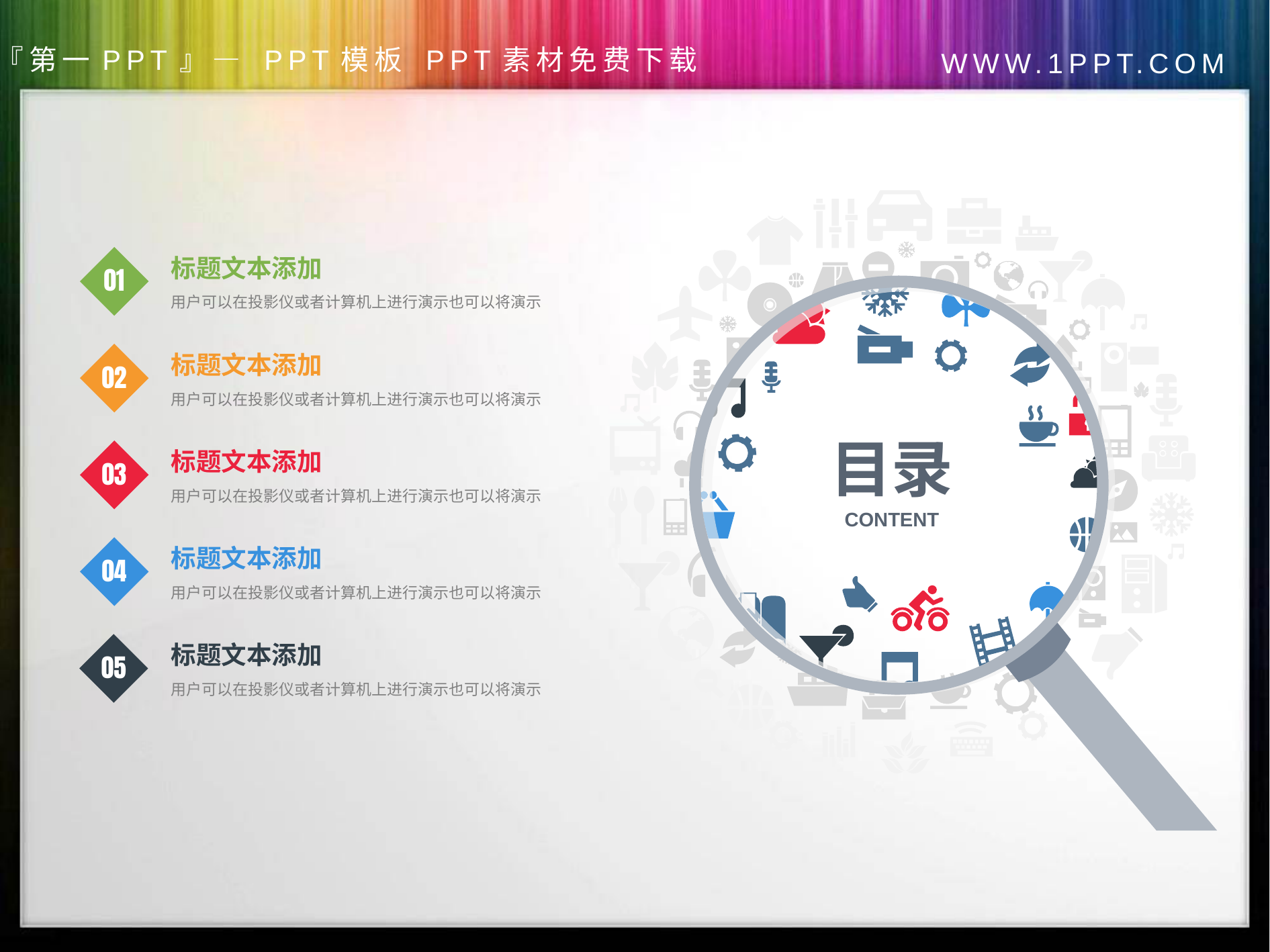

目录
CONTENT
标题文本添加
01
用户可以在投影仪或者计算机上进行演示也可以将演示
标题文本添加
02
用户可以在投影仪或者计算机上进行演示也可以将演示
标题文本添加
03
用户可以在投影仪或者计算机上进行演示也可以将演示
标题文本添加
04
用户可以在投影仪或者计算机上进行演示也可以将演示
标题文本添加
05
用户可以在投影仪或者计算机上进行演示也可以将演示